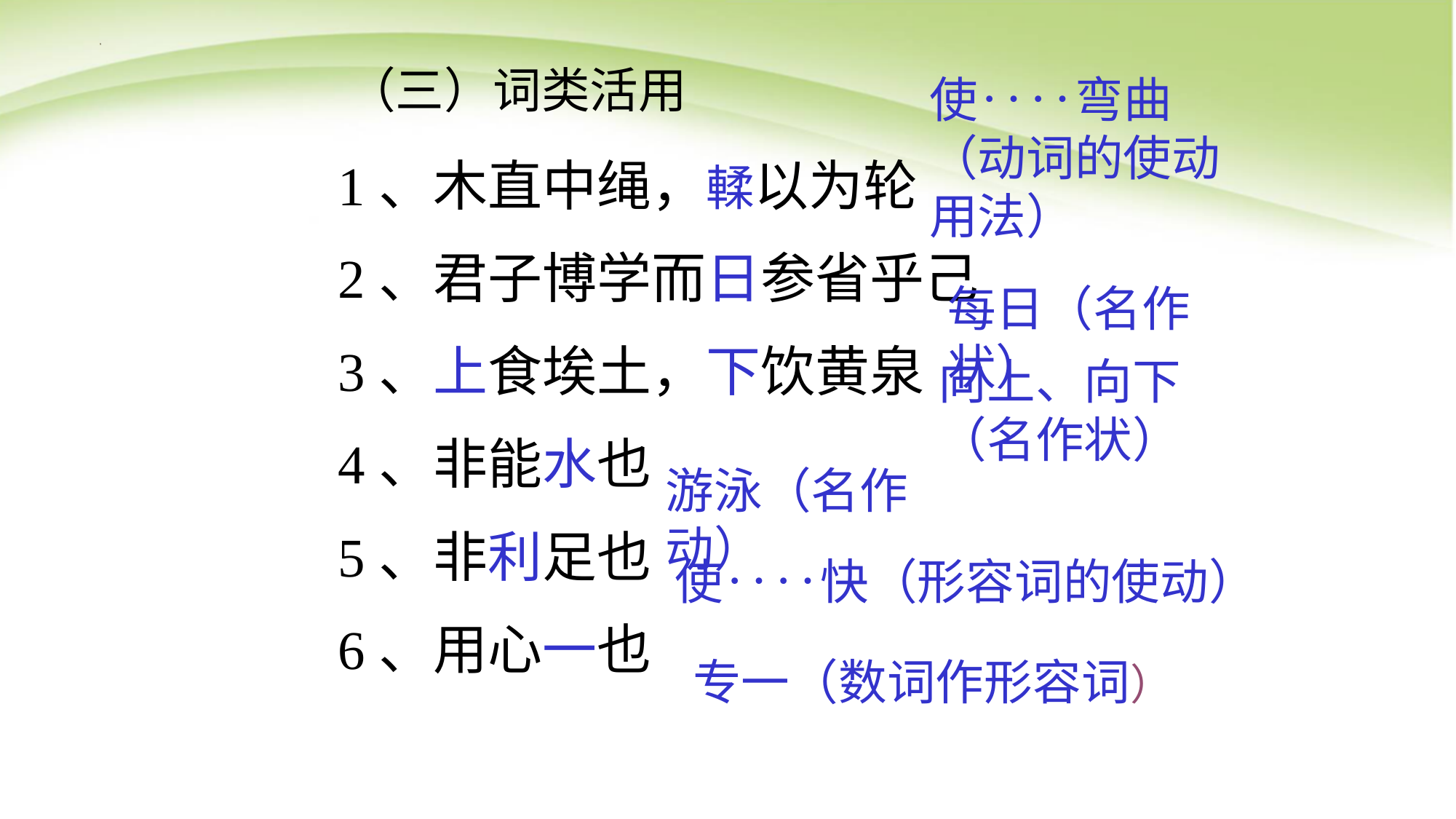

（三）词类活用
使‥‥弯曲（动词的使动用法）
1、木直中绳，輮以为轮
2、君子博学而日参省乎己
3、上食埃土，下饮黄泉
4、非能水也
5、非利足也
6、用心一也

每日（名作状）
向上、向下（名作状）

游泳（名作动）
使‥‥快（形容词的使动）

专一（数词作形容词）